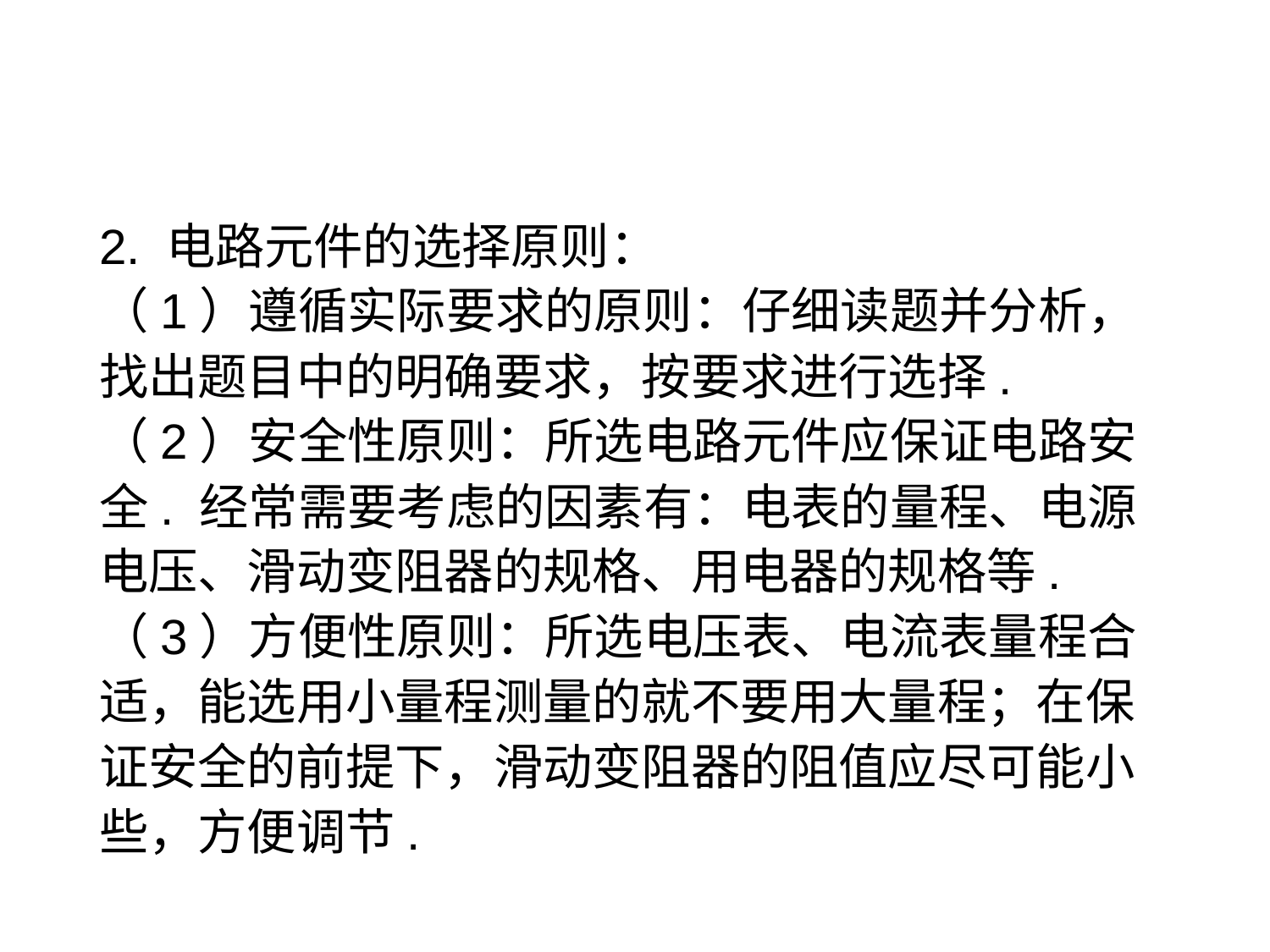

2. 电路元件的选择原则：
（1）遵循实际要求的原则：仔细读题并分析，找出题目中的明确要求，按要求进行选择.
（2）安全性原则：所选电路元件应保证电路安全. 经常需要考虑的因素有：电表的量程、电源电压、滑动变阻器的规格、用电器的规格等.
（3）方便性原则：所选电压表、电流表量程合适，能选用小量程测量的就不要用大量程；在保证安全的前提下，滑动变阻器的阻值应尽可能小些，方便调节.